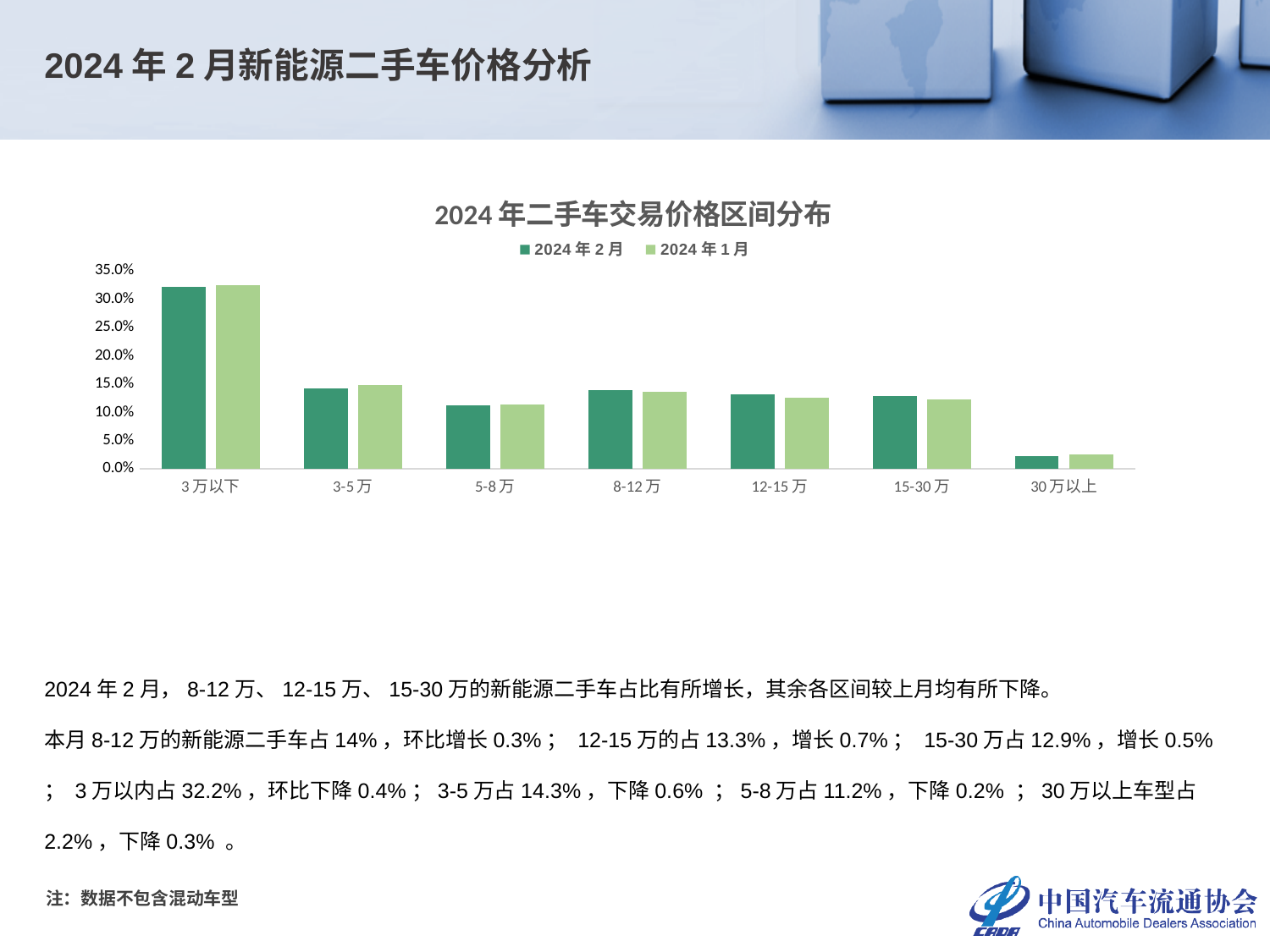

2024年2月新能源二手车价格分析

### Chart: 2024年二手车交易价格区间分布

| Category | 2024年2月 | 2024年1月 |
|---|---|---|
| 3万以下 | 0.3218974486004459 | 0.32568688439606014 |
| 3-5万 | 0.14255635372801587 | 0.1487817522032141 |
| 5-8万 | 0.11221203864255636 | 0.11417833074131674 |
| 8-12万 | 0.13983155808768888 | 0.13659927423535512 |
| 12-15万 | 0.13264800594500867 | 0.12551840331778125 |
| 15-30万 | 0.1285608124845182 | 0.12350959046137895 |
| 30万以上 | 0.022293782511766162 | 0.025725764644893727 |
2024年2月，8-12万、12-15万、15-30万的新能源二手车占比有所增长，其余各区间较上月均有所下降。
本月8-12万的新能源二手车占14%，环比增长0.3%； 12-15万的占13.3%，增长0.7%； 15-30万占12.9%，增长0.5% ； 3万以内占32.2%，环比下降0.4%；3-5万占14.3%，下降0.6% ；5-8万占11.2%，下降0.2% ；30万以上车型占2.2%，下降0.3% 。
注：数据不包含混动车型